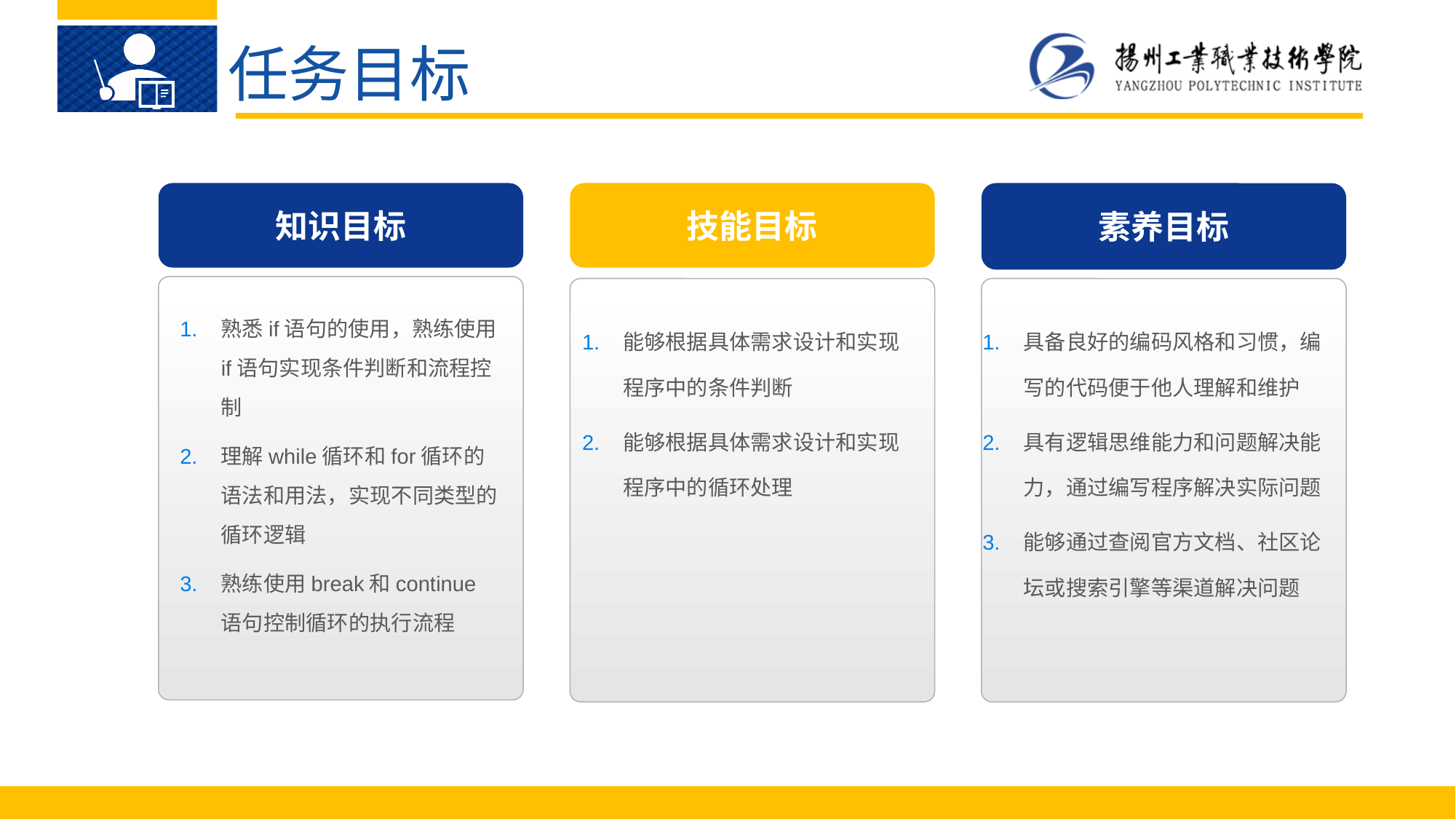

任务目标
知识目标
素养目标
技能目标

熟悉if语句的使用，熟练使用if语句实现条件判断和流程控制
理解while循环和for循环的语法和用法，实现不同类型的循环逻辑
熟练使用break和continue语句控制循环的执行流程

具备良好的编码风格和习惯，编写的代码便于他人理解和维护
具有逻辑思维能力和问题解决能力，通过编写程序解决实际问题
能够通过查阅官方文档、社区论坛或搜索引擎等渠道解决问题

能够根据具体需求设计和实现程序中的条件判断
能够根据具体需求设计和实现程序中的循环处理